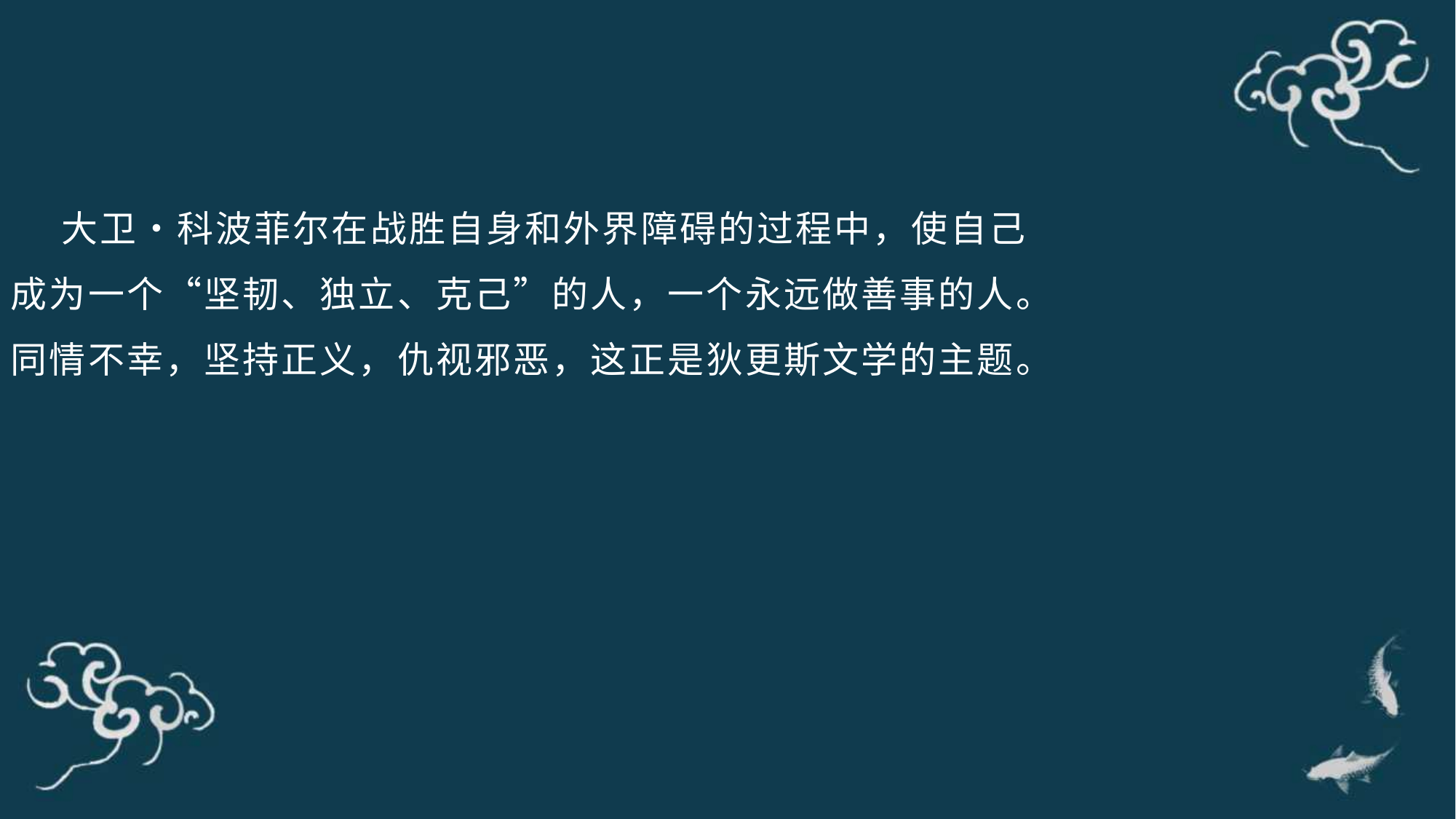

大卫•科波菲尔在战胜自身和外界障碍的过程中，使自己成为一个“坚韧、独立、克己”的人，一个永远做善事的人。同情不幸，坚持正义，仇视邪恶，这正是狄更斯文学的主题。